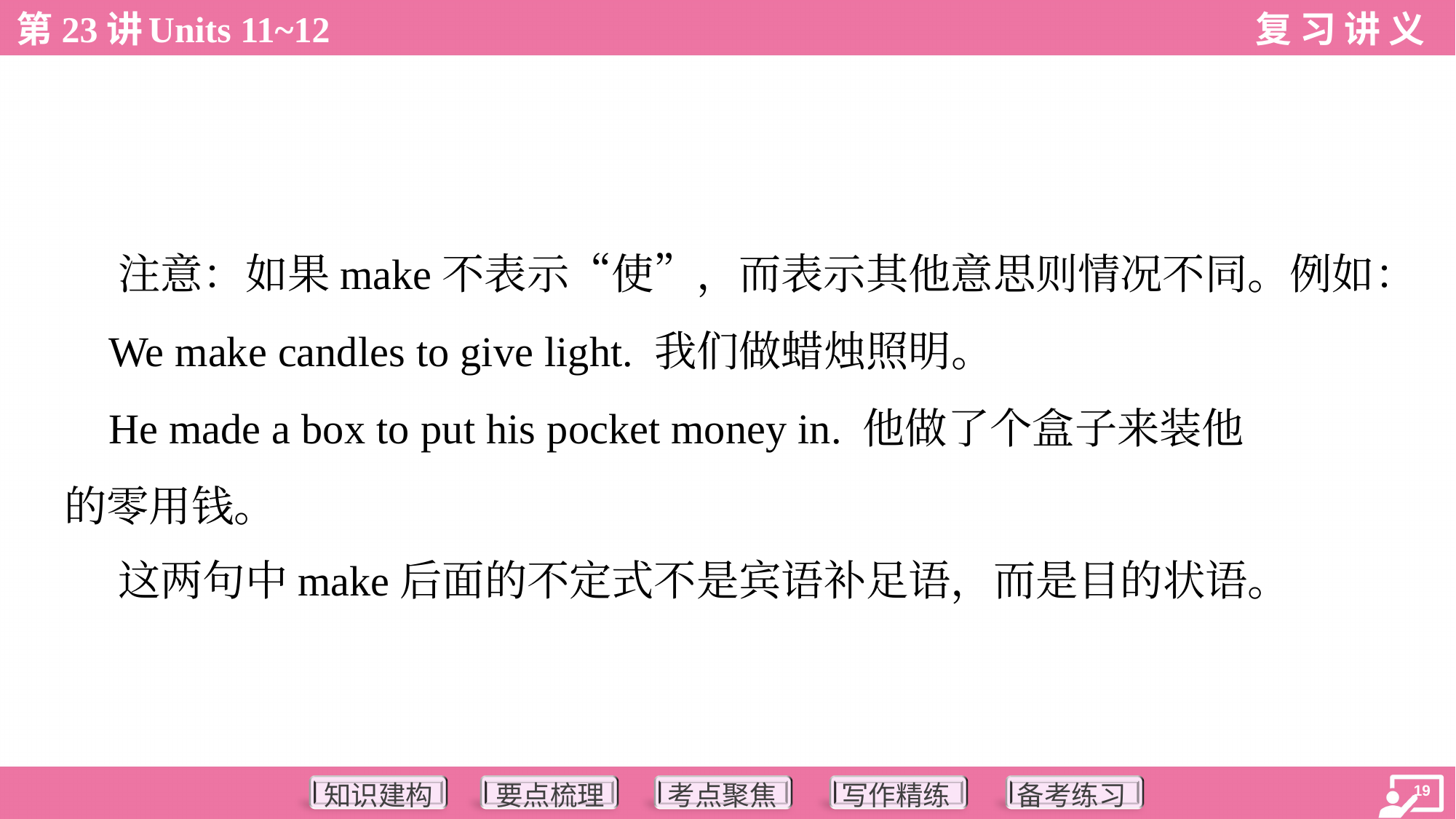

注意：如果make不表示“使”，而表示其他意思则情况不同。例如：
    We make candles to give light. 我们做蜡烛照明。
    He made a box to put his pocket money in. 他做了个盒子来装他
的零用钱。
    这两句中make后面的不定式不是宾语补足语，而是目的状语。